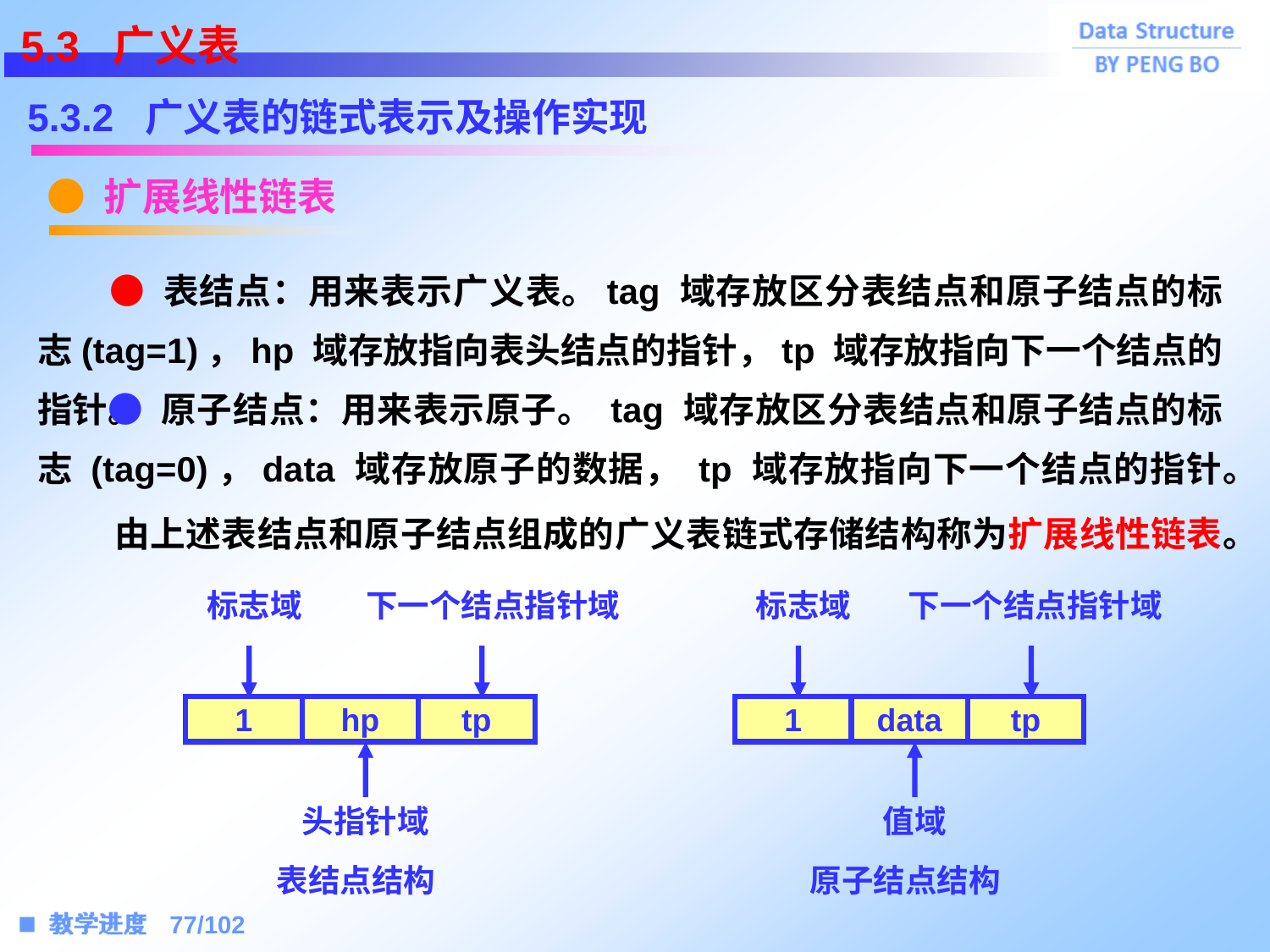

5.3  广义表

5.3.2  广义表的链式表示及操作实现

● 扩展线性链表

        ● 表结点：用来表示广义表。tag 域存放区分表结点和原子结点的标志(tag=1)，hp 域存放指向表头结点的指针，tp 域存放指向下一个结点的指针。
        ● 原子结点：用来表示原子。 tag 域存放区分表结点和原子结点的标志 (tag=0)，data 域存放原子的数据， tp 域存放指向下一个结点的指针。
        由上述表结点和原子结点组成的广义表链式存储结构称为扩展线性链表。
标志域
下一个结点指针域
标志域
下一个结点指针域

1
hp
tp
1
data
tp

头指针域
值域
表结点结构
原子结点结构